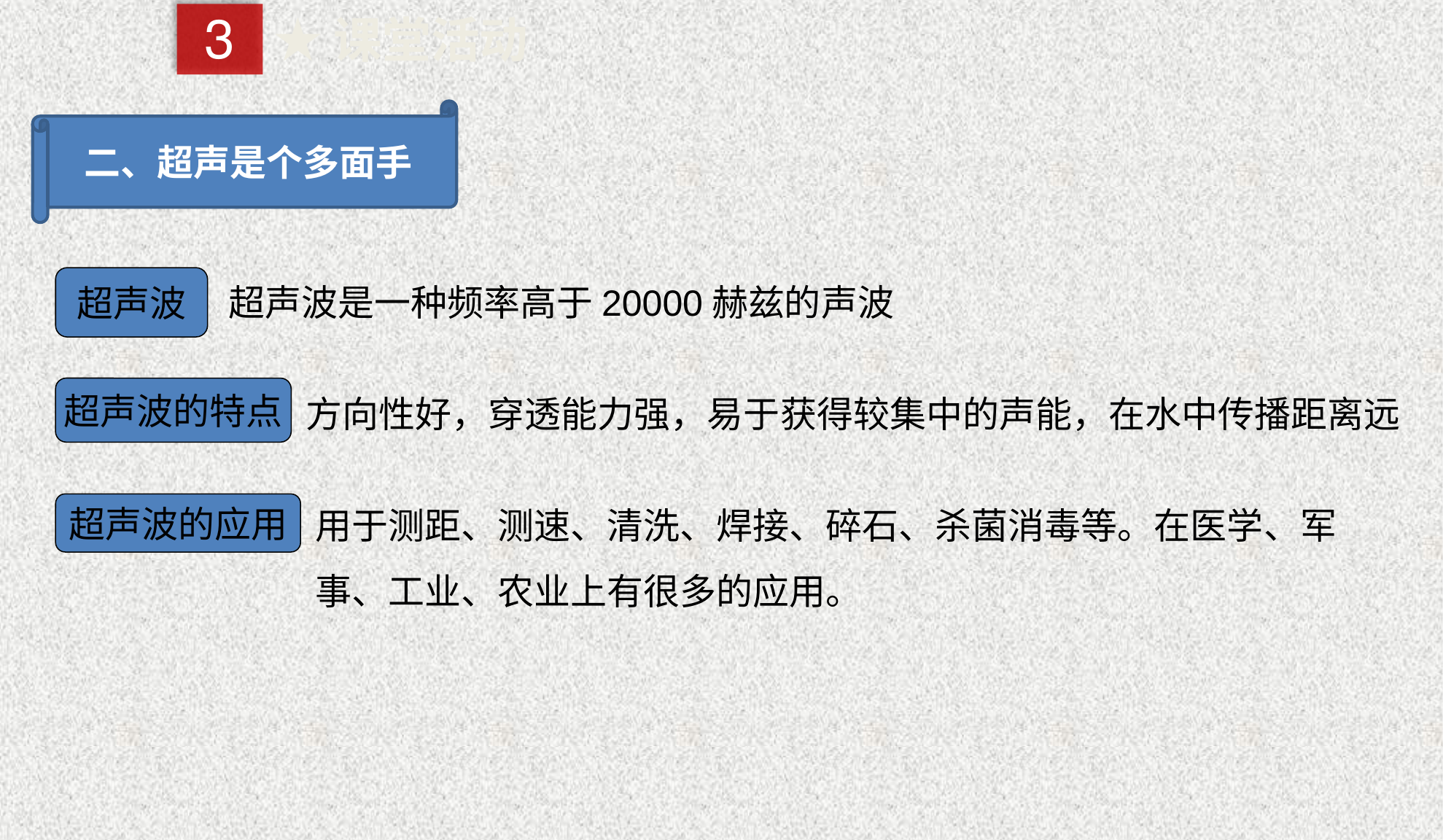

3
★课堂活动
二、超声是个多面手
超声波
超声波是一种频率高于20000赫兹的声波
方向性好，穿透能力强，易于获得较集中的声能，在水中传播距离远
超声波的特点
用于测距、测速、清洗、焊接、碎石、杀菌消毒等。在医学、军事、工业、农业上有很多的应用。
超声波的应用